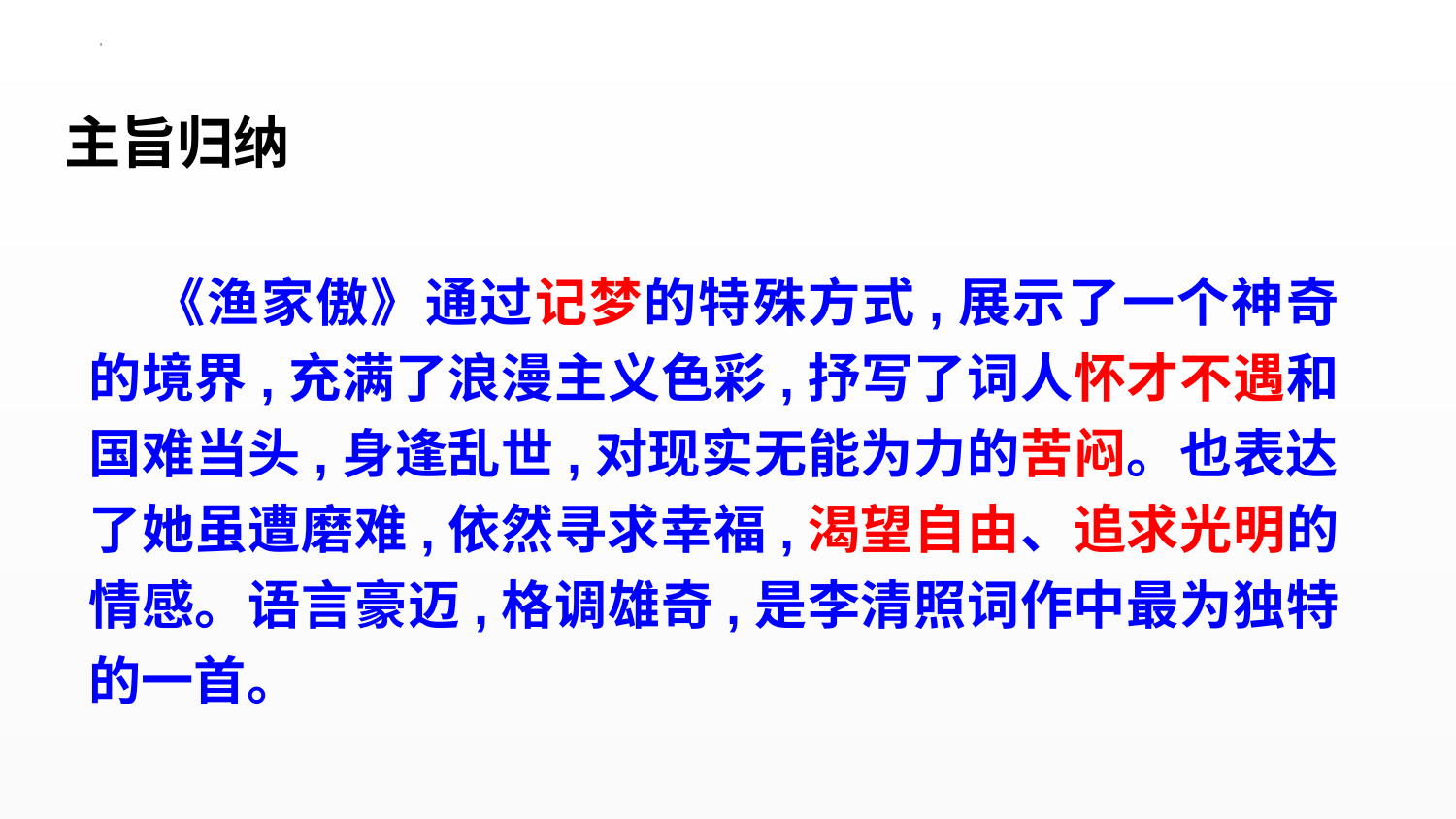

主旨归纳
《渔家傲》通过记梦的特殊方式,展示了一个神奇的境界,充满了浪漫主义色彩,抒写了词人怀才不遇和国难当头,身逢乱世,对现实无能为力的苦闷。也表达了她虽遭磨难,依然寻求幸福,渴望自由、追求光明的情感。语言豪迈,格调雄奇,是李清照词作中最为独特的一首。